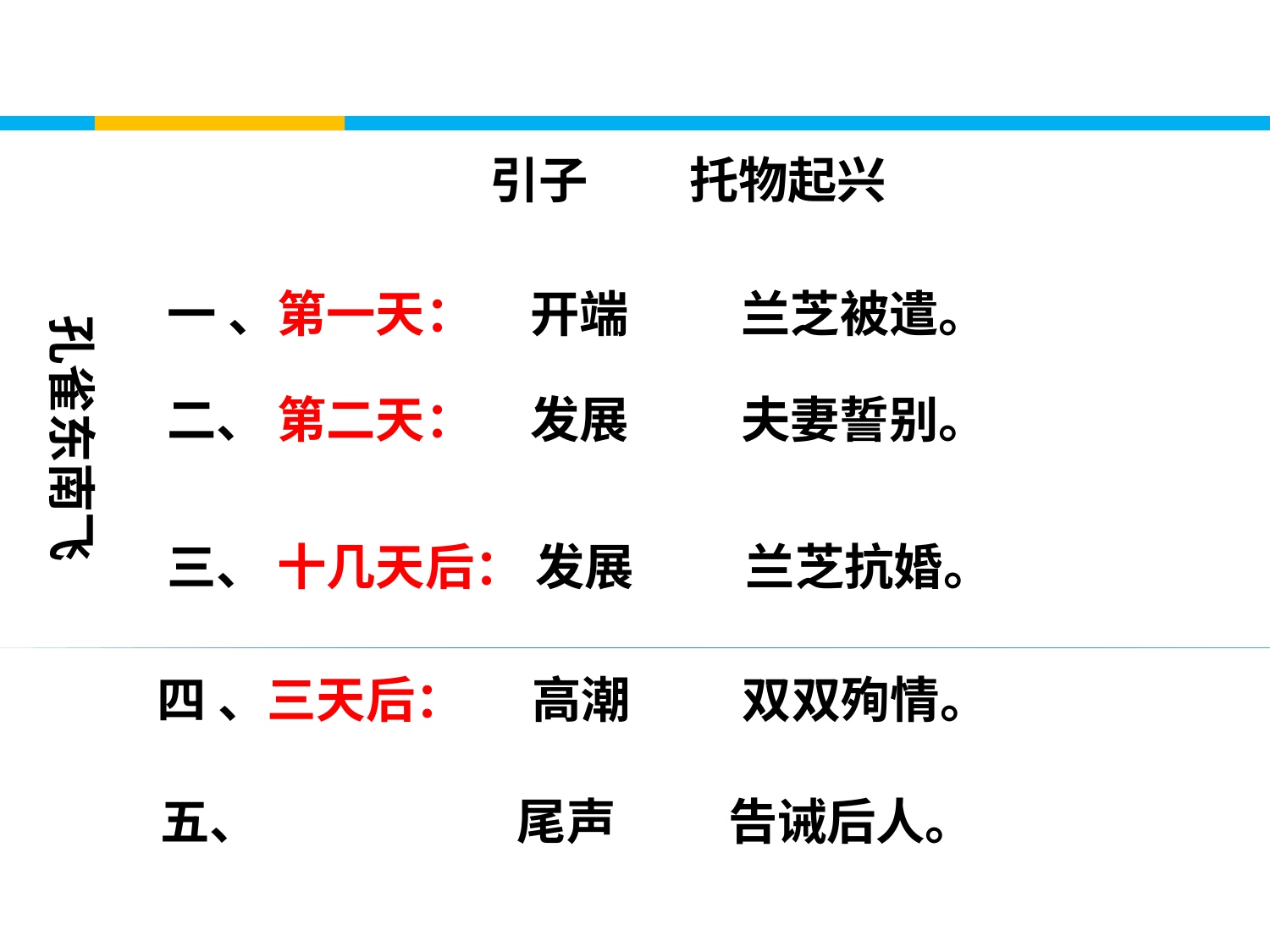

引子         托物起兴
一 、第一天：     开端          兰芝被遣。
孔雀东南飞
二、 第二天：     发展          夫妻誓别。
三、 十几天后： 发展          兰芝抗婚。
四 、三天后：      高潮          双双殉情。
五、                       尾声          告诫后人。